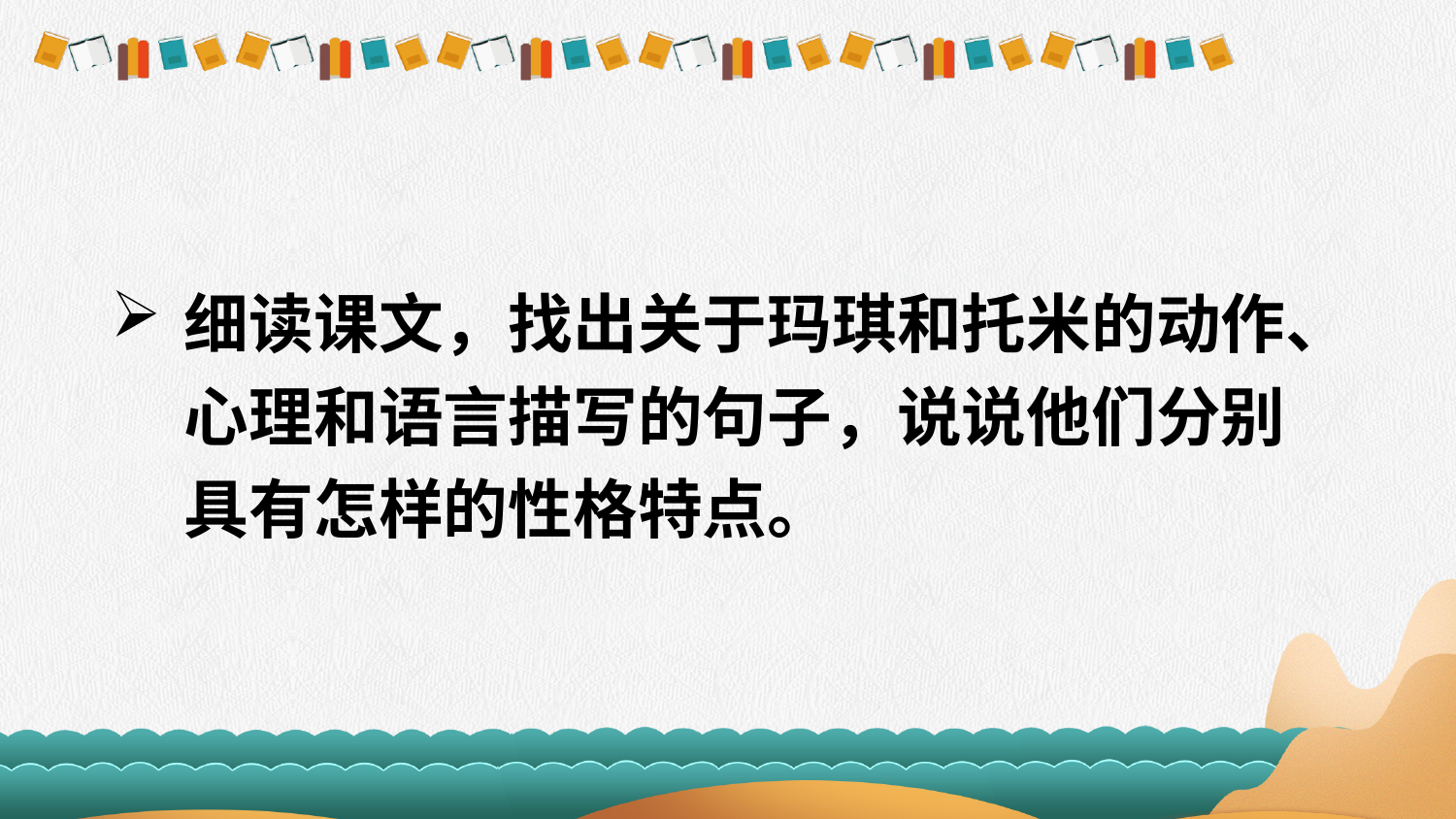

细读课文，找出关于玛琪和托米的动作、心理和语言描写的句子，说说他们分别具有怎样的性格特点。